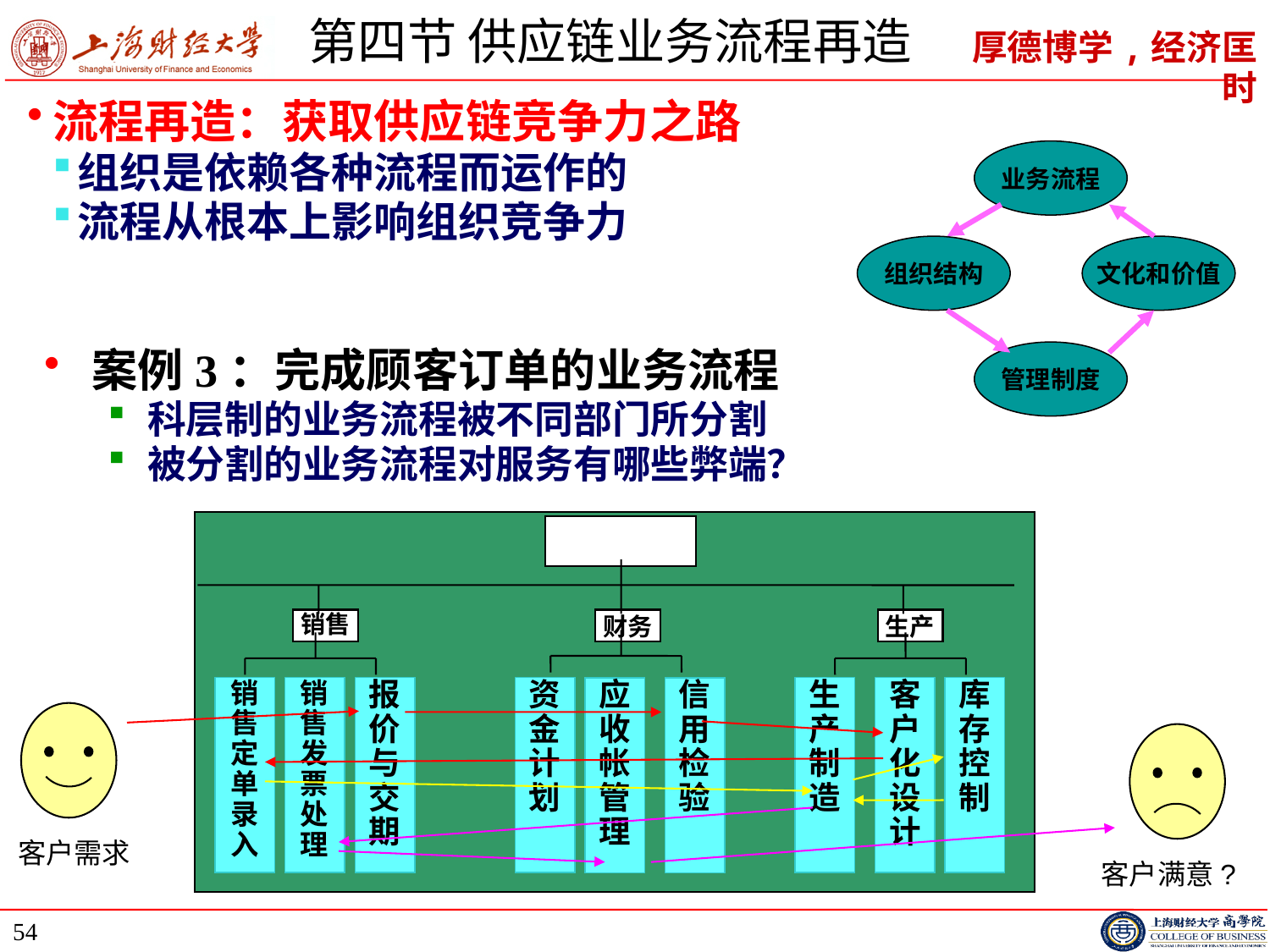

# 第四节 供应链业务流程再造
流程再造：获取供应链竞争力之路
组织是依赖各种流程而运作的
流程从根本上影响组织竞争力
业务流程

组织结构
文化和价值

管理制度
案例3：完成顾客订单的业务流程
科层制的业务流程被不同部门所分割
被分割的业务流程对服务有哪些弊端？

销售
财务
生产

销售定单录入
销售发票处理
报价与交期
资金计划
生产制造
客户化设计
库存控制
应收帐管理
信用检验

客户需求

客户满意?

54